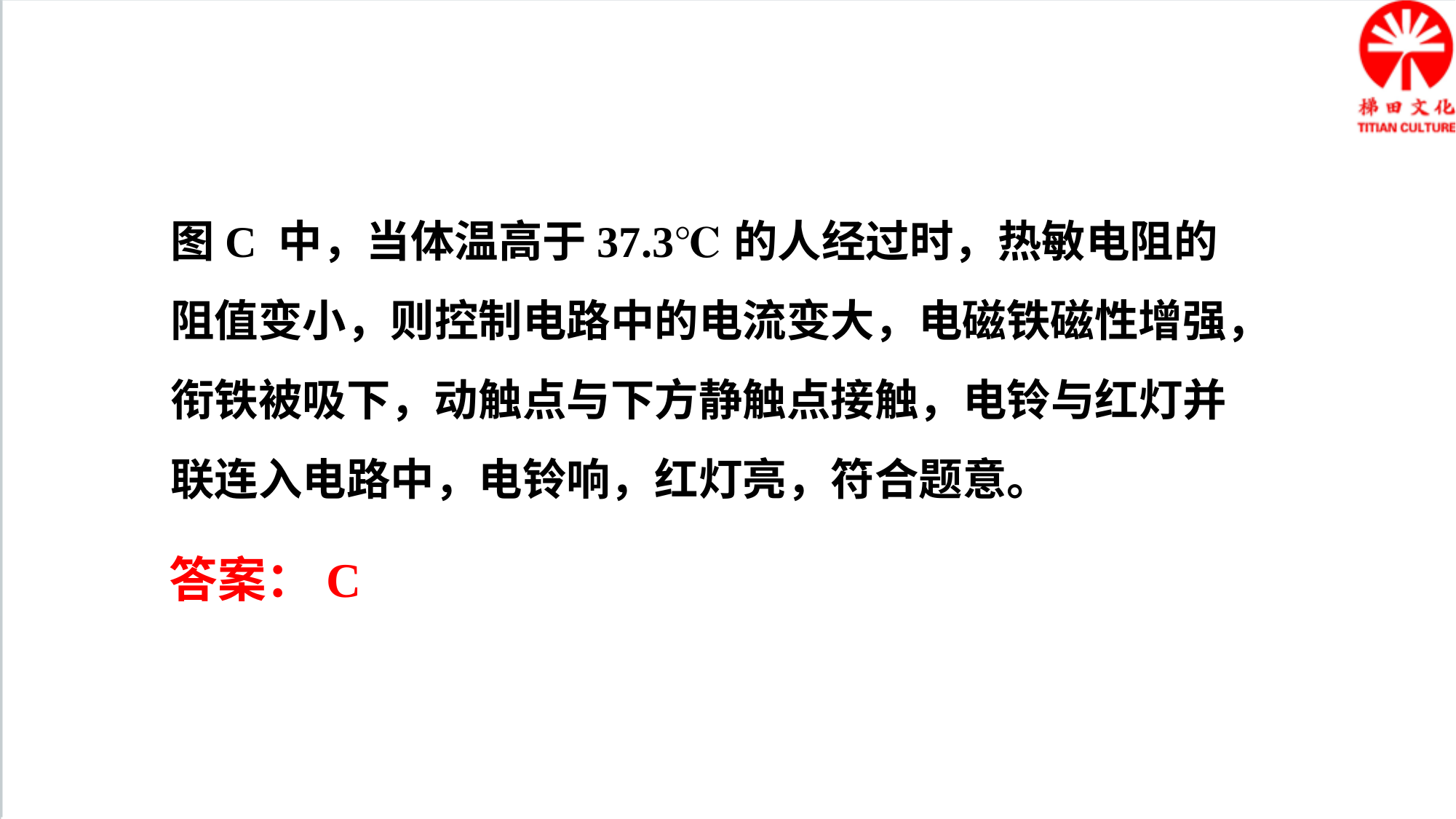

图C 中，当体温高于37.3℃的人经过时，热敏电阻的阻值变小，则控制电路中的电流变大，电磁铁磁性增强，衔铁被吸下，动触点与下方静触点接触，电铃与红灯并联连入电路中，电铃响，红灯亮，符合题意。
答案：C